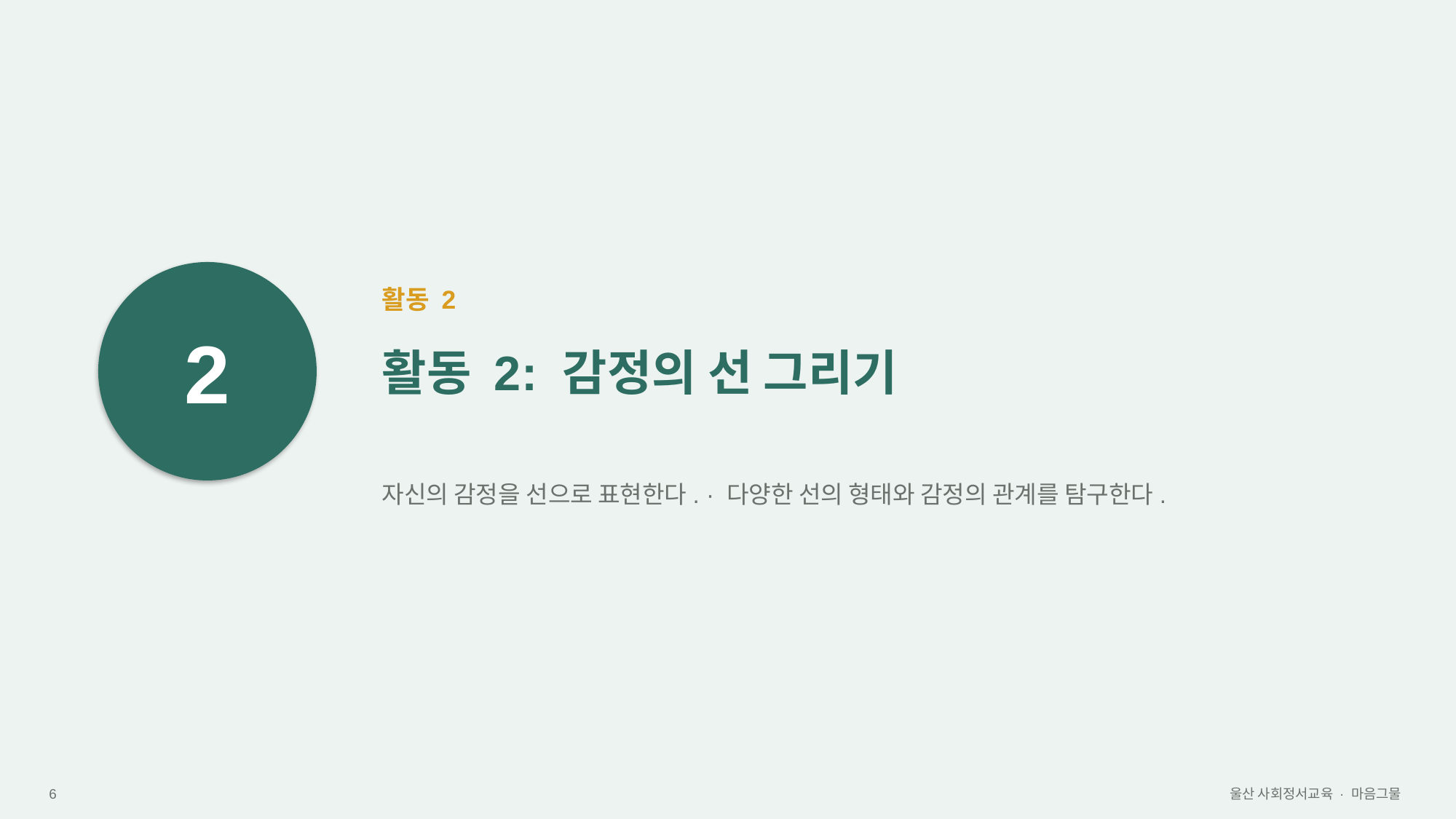

2
활동 2
활동 2: 감정의 선 그리기
자신의 감정을 선으로 표현한다. · 다양한 선의 형태와 감정의 관계를 탐구한다.
6
울산 사회정서교육 · 마음그물